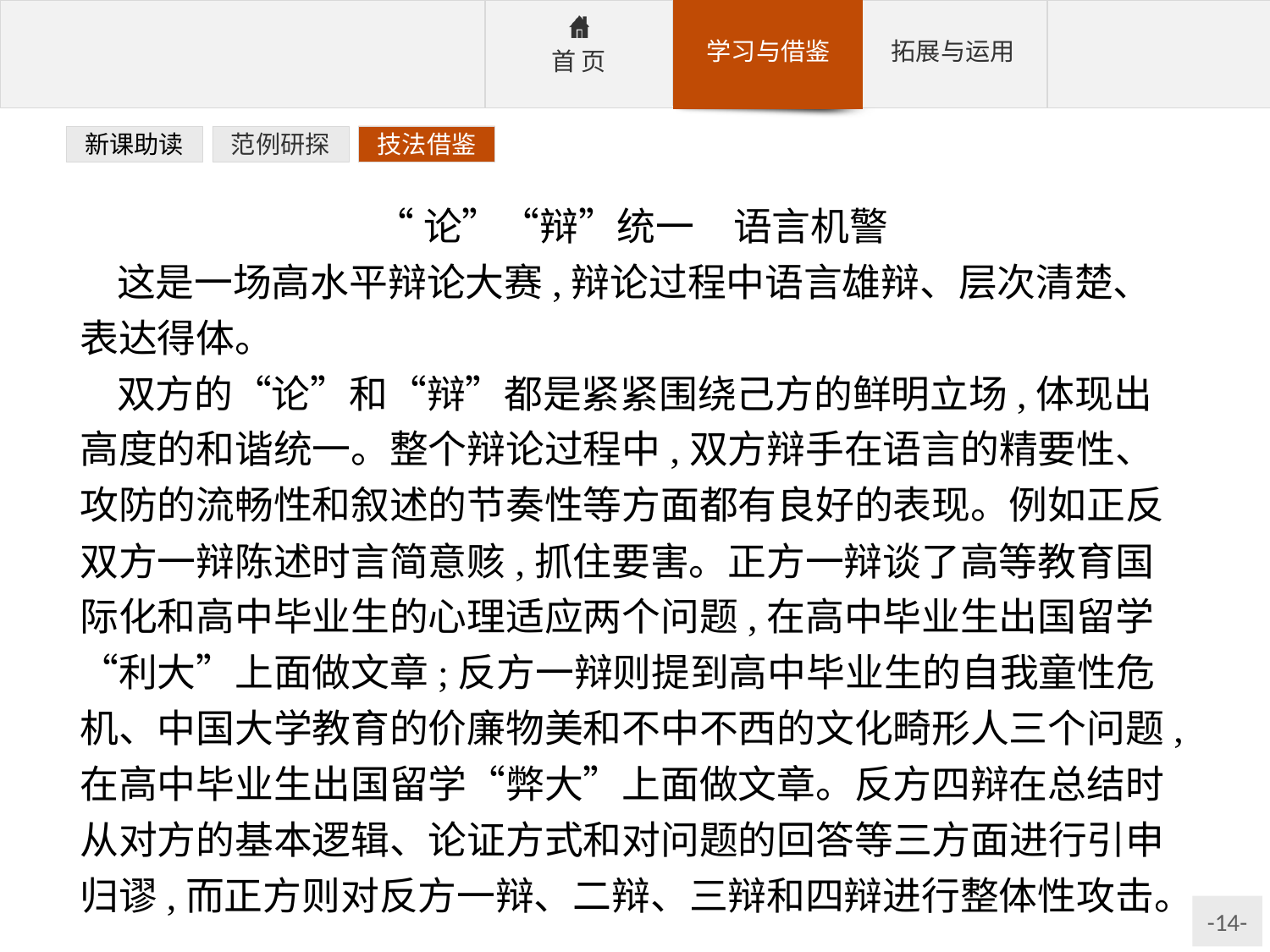

新课助读
范例研探
技法借鉴
“论”“辩”统一　语言机警
这是一场高水平辩论大赛,辩论过程中语言雄辩、层次清楚、表达得体。
双方的“论”和“辩”都是紧紧围绕己方的鲜明立场,体现出高度的和谐统一。整个辩论过程中,双方辩手在语言的精要性、攻防的流畅性和叙述的节奏性等方面都有良好的表现。例如正反双方一辩陈述时言简意赅,抓住要害。正方一辩谈了高等教育国际化和高中毕业生的心理适应两个问题,在高中毕业生出国留学“利大”上面做文章;反方一辩则提到高中毕业生的自我童性危机、中国大学教育的价廉物美和不中不西的文化畸形人三个问题,在高中毕业生出国留学“弊大”上面做文章。反方四辩在总结时从对方的基本逻辑、论证方式和对问题的回答等三方面进行引申归谬,而正方则对反方一辩、二辩、三辩和四辩进行整体性攻击。